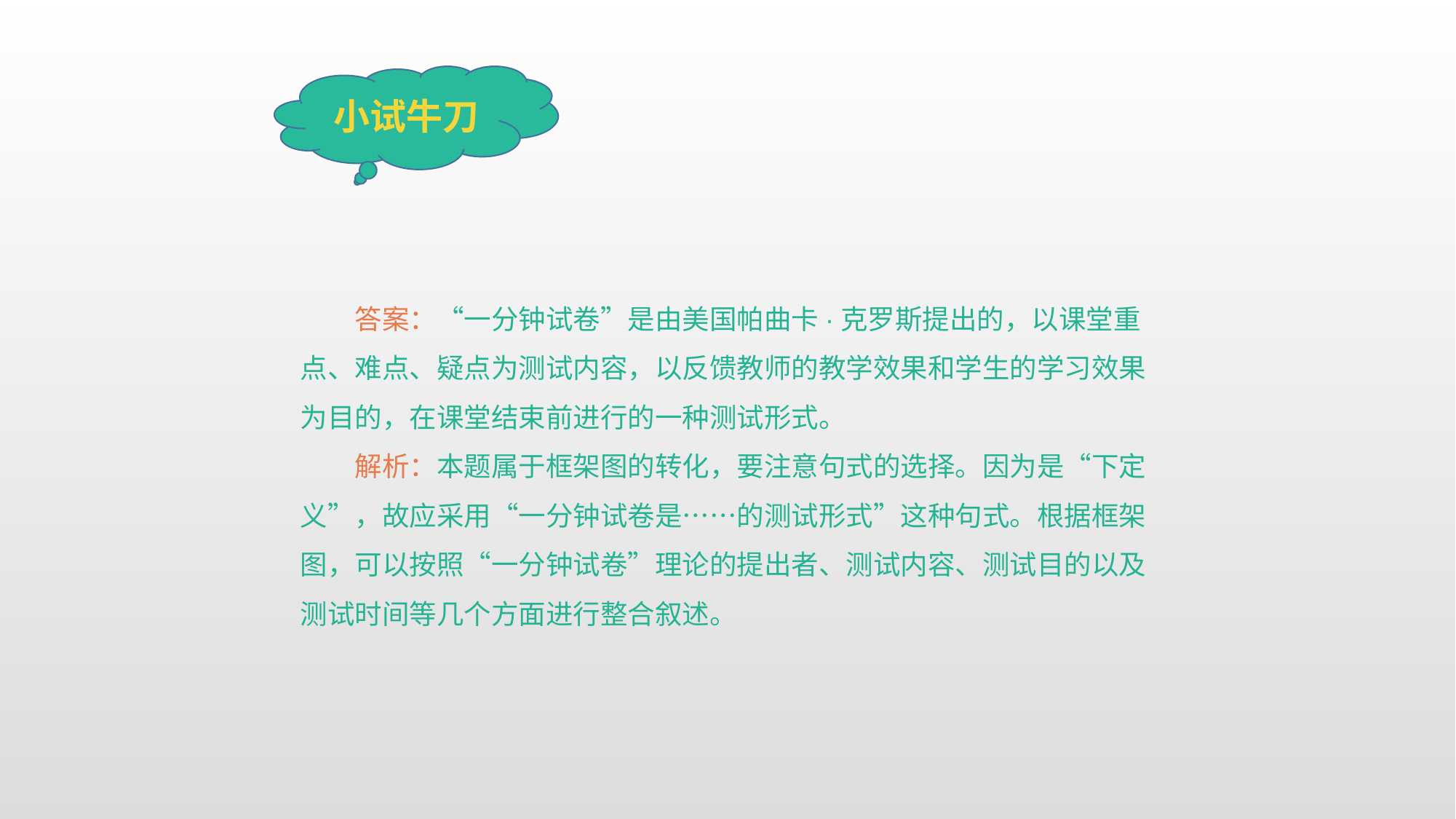

小试牛刀
答案：“一分钟试卷”是由美国帕曲卡·克罗斯提出的，以课堂重点、难点、疑点为测试内容，以反馈教师的教学效果和学生的学习效果为目的，在课堂结束前进行的一种测试形式。
解析：本题属于框架图的转化，要注意句式的选择。因为是“下定义”，故应采用“一分钟试卷是……的测试形式”这种句式。根据框架图，可以按照“一分钟试卷”理论的提出者、测试内容、测试目的以及测试时间等几个方面进行整合叙述。